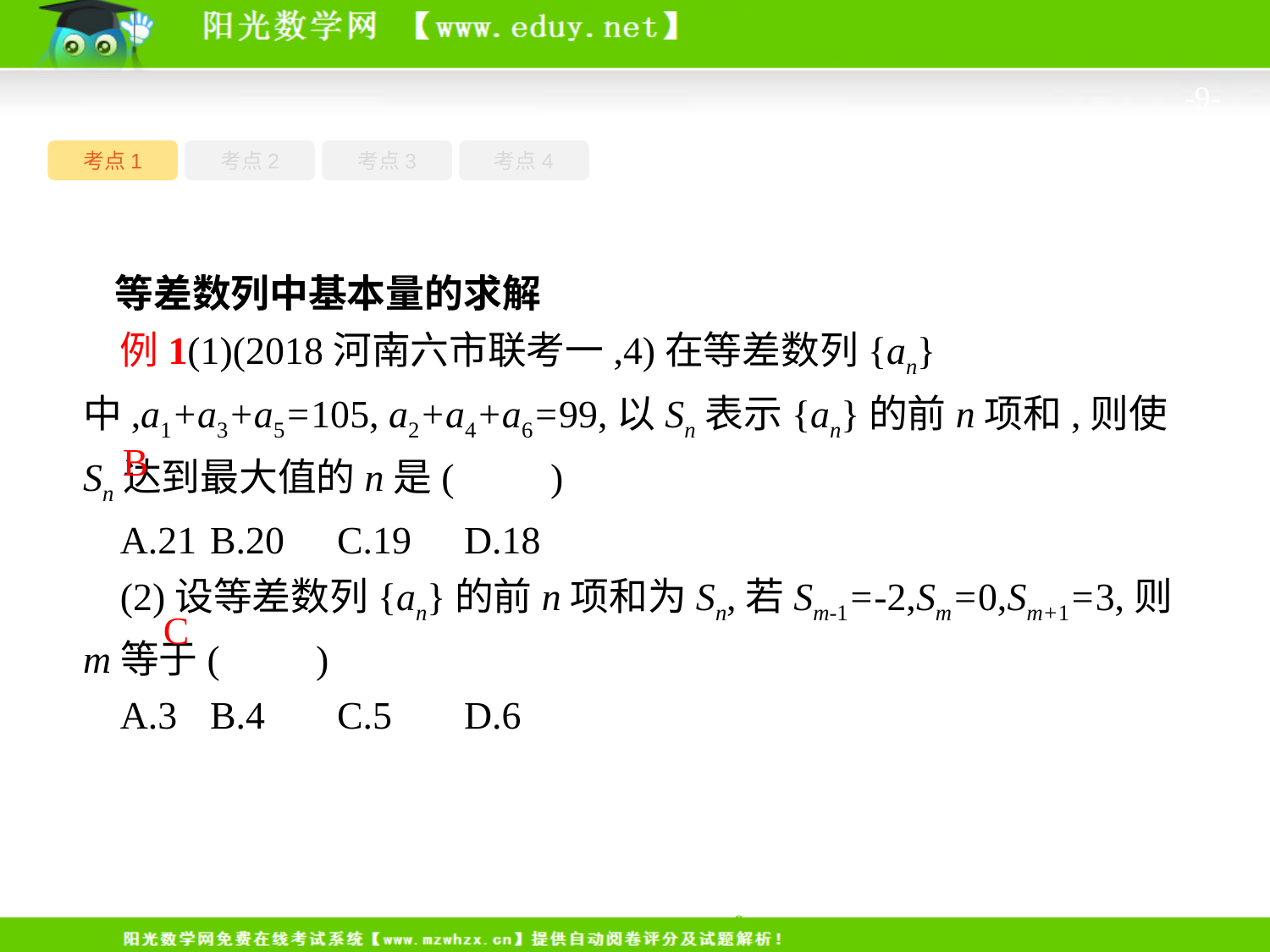

-9-
考点1
考点3
考点4
考点2
等差数列中基本量的求解
例1(1)(2018河南六市联考一,4)在等差数列{an}中,a1+a3+a5=105, a2+a4+a6=99,以Sn表示{an}的前n项和,则使Sn达到最大值的n是(　　)
A.21	B.20	C.19	D.18
(2)设等差数列{an}的前n项和为Sn,若Sm-1=-2,Sm=0,Sm+1=3,则m等于(　　)
A.3	B.4	C.5	D.6
B
C